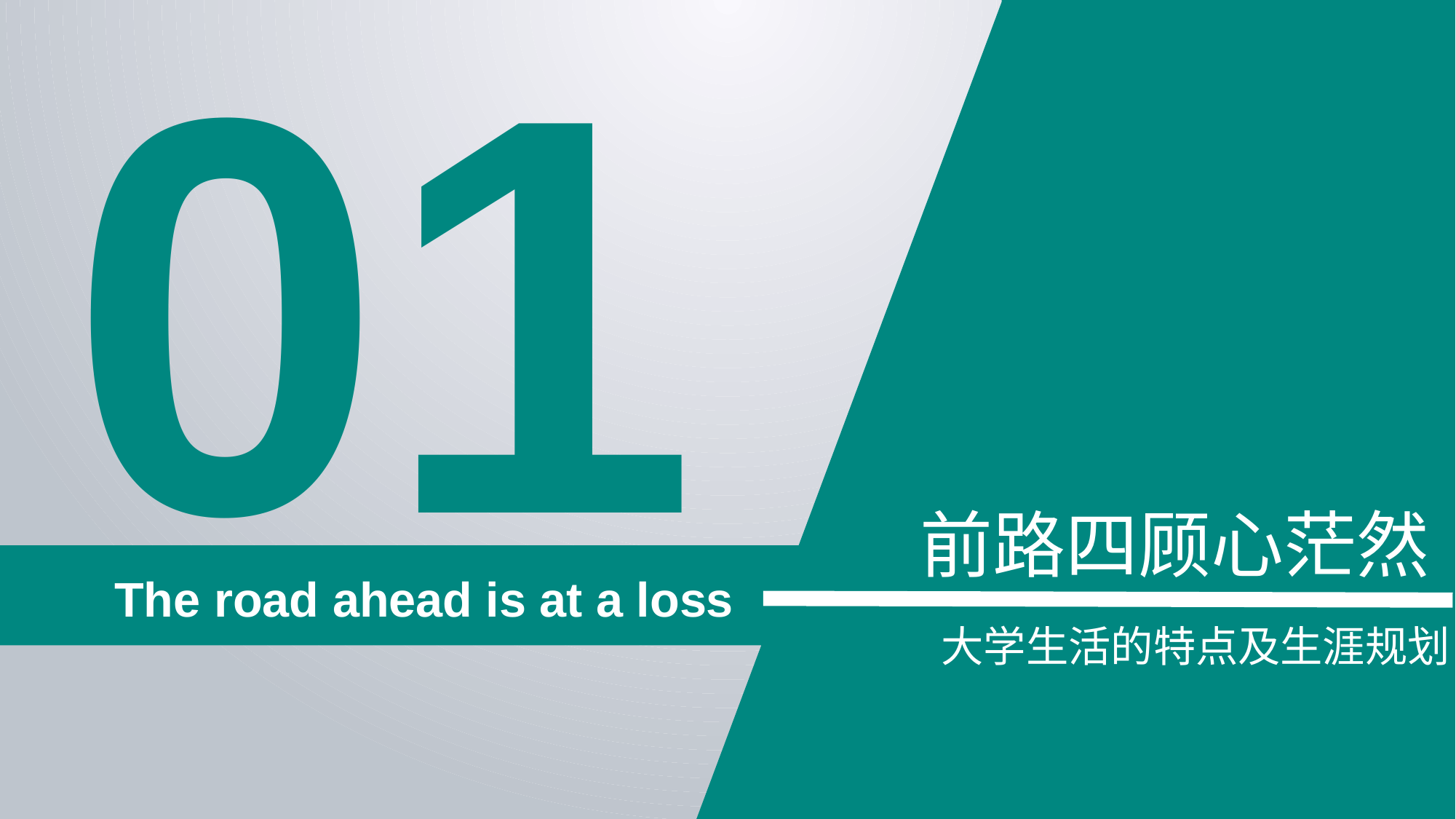

01
前路四顾心茫然
 The road ahead is at a loss
大学生活的特点及生涯规划